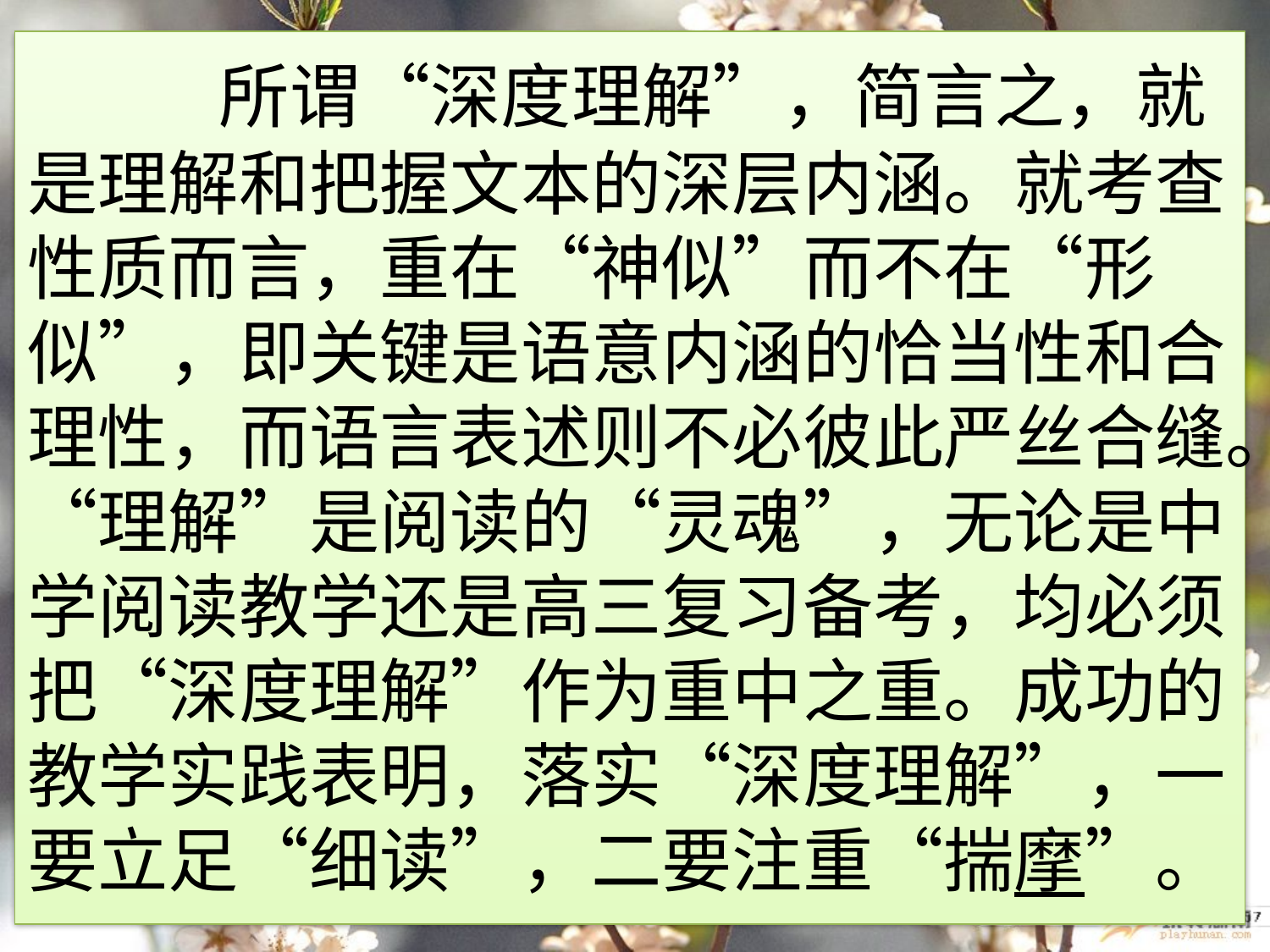

所谓“深度理解”，简言之，就是理解和把握文本的深层内涵。就考查性质而言，重在“神似”而不在“形似”，即关键是语意内涵的恰当性和合理性，而语言表述则不必彼此严丝合缝。“理解”是阅读的“灵魂”，无论是中学阅读教学还是高三复习备考，均必须把“深度理解”作为重中之重。成功的教学实践表明，落实“深度理解”，一要立足“细读”，二要注重“揣摩”。